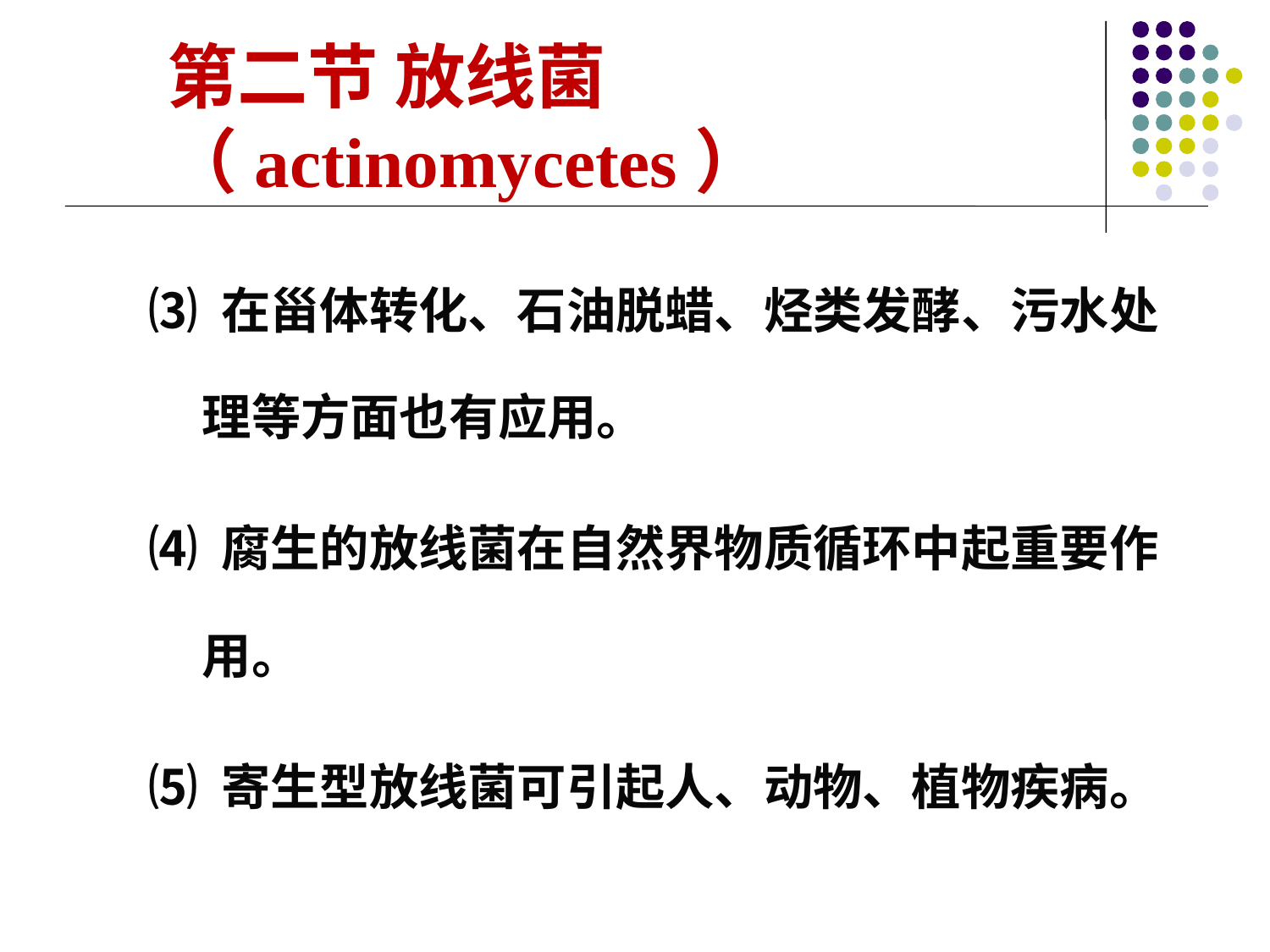

第二节 放线菌（actinomycetes）
⑶ 在甾体转化、石油脱蜡、烃类发酵、污水处理等方面也有应用。
⑷ 腐生的放线菌在自然界物质循环中起重要作用。
⑸ 寄生型放线菌可引起人、动物、植物疾病。